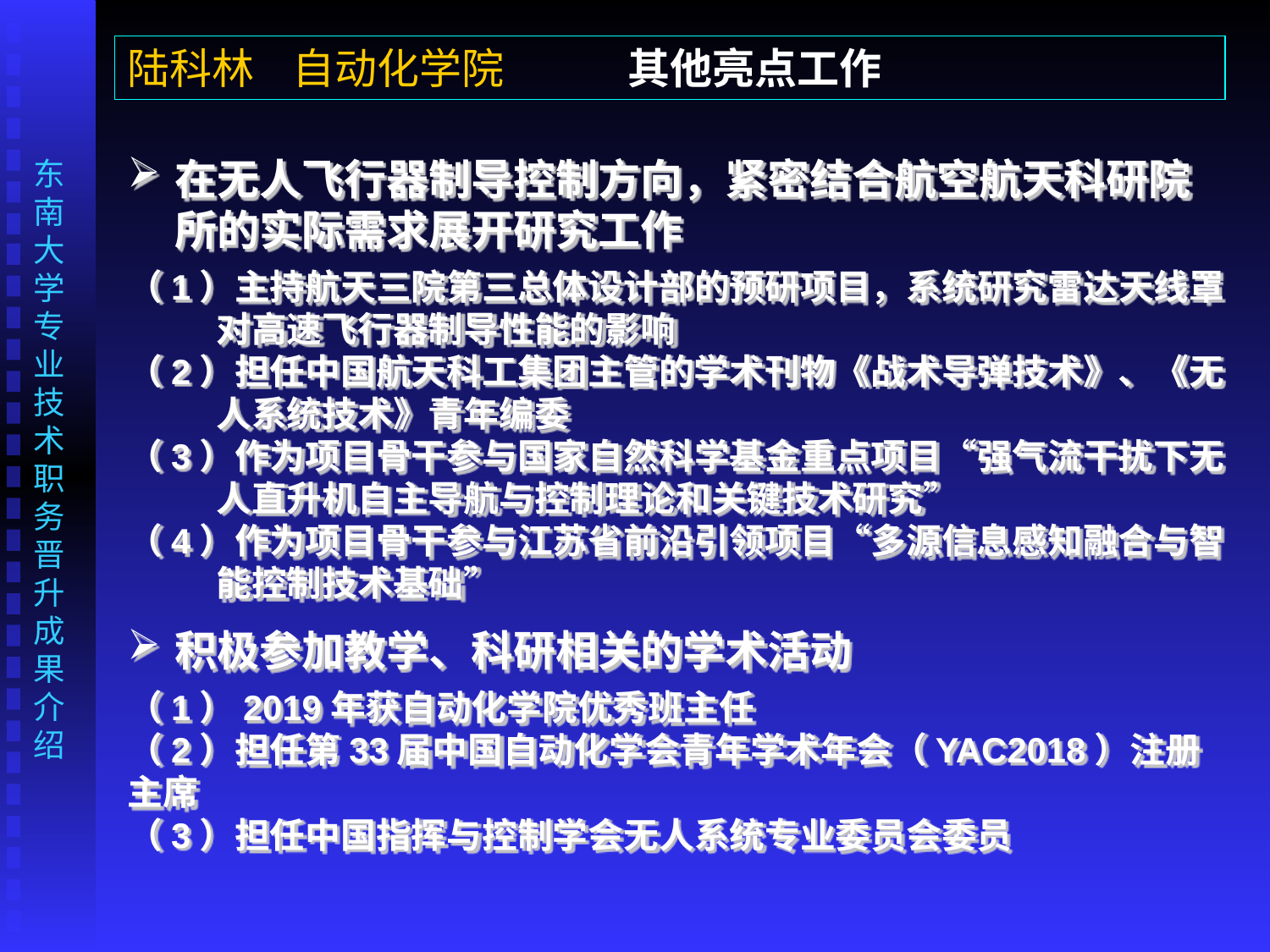

陆科林    自动化学院             其他亮点工作
在无人飞行器制导控制方向，紧密结合航空航天科研院所的实际需求展开研究工作
（1）主持航天三院第三总体设计部的预研项目，系统研究雷达天线罩
          对高速飞行器制导性能的影响
（2）担任中国航天科工集团主管的学术刊物《战术导弹技术》、《无
          人系统技术》青年编委
（3）作为项目骨干参与国家自然科学基金重点项目“强气流干扰下无
          人直升机自主导航与控制理论和关键技术研究”
（4）作为项目骨干参与江苏省前沿引领项目“多源信息感知融合与智
          能控制技术基础”
积极参加教学、科研相关的学术活动
（1）2019年获自动化学院优秀班主任
（2）担任第33届中国自动化学会青年学术年会（YAC2018）注册主席
（3）担任中国指挥与控制学会无人系统专业委员会委员